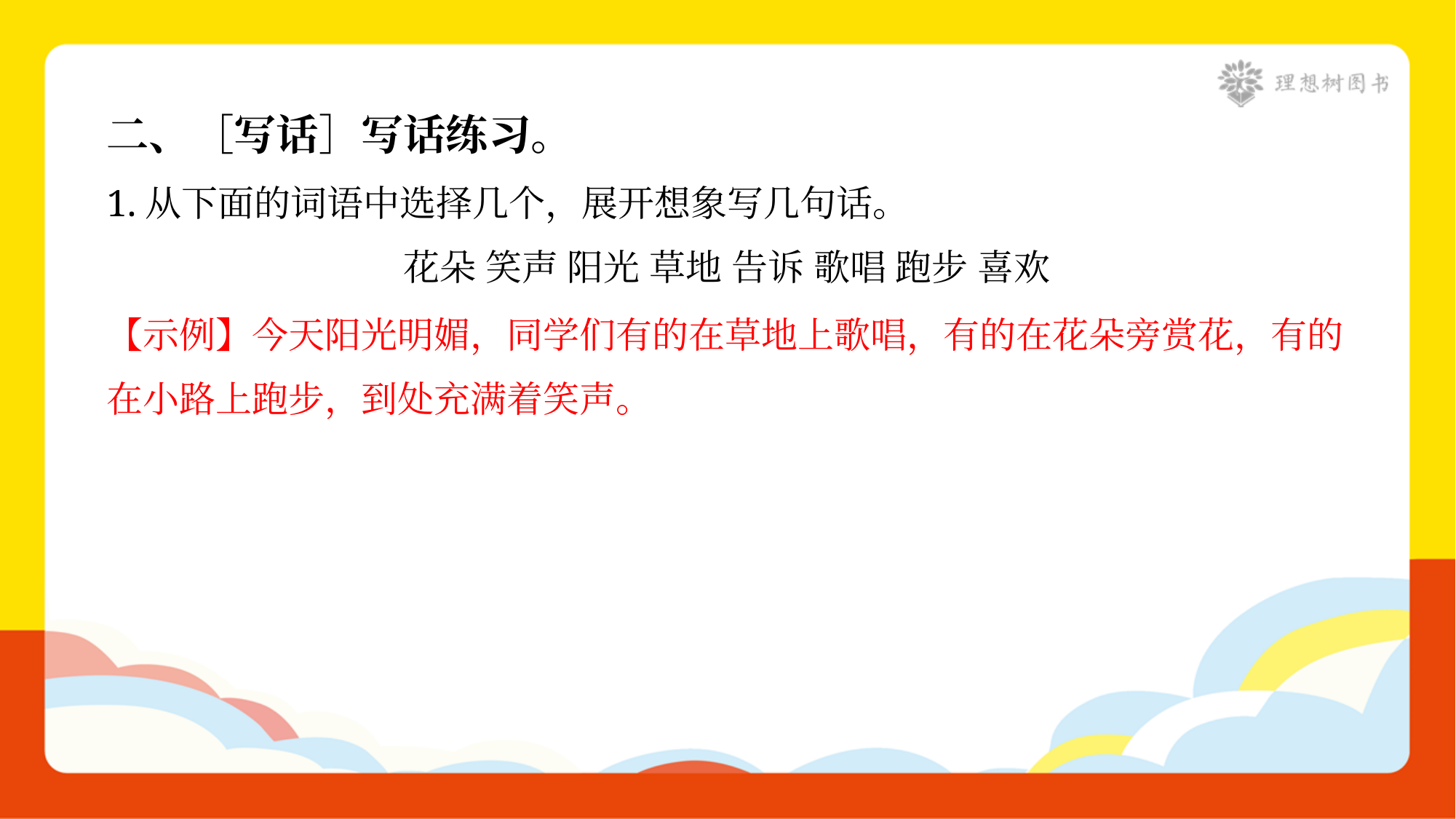

二、［写话］写话练习。
1.从下面的词语中选择几个，展开想象写几句话。
花朵 笑声 阳光 草地 告诉 歌唱 跑步 喜欢
【示例】今天阳光明媚，同学们有的在草地上歌唱，有的在花朵旁赏花，有的
在小路上跑步，到处充满着笑声。